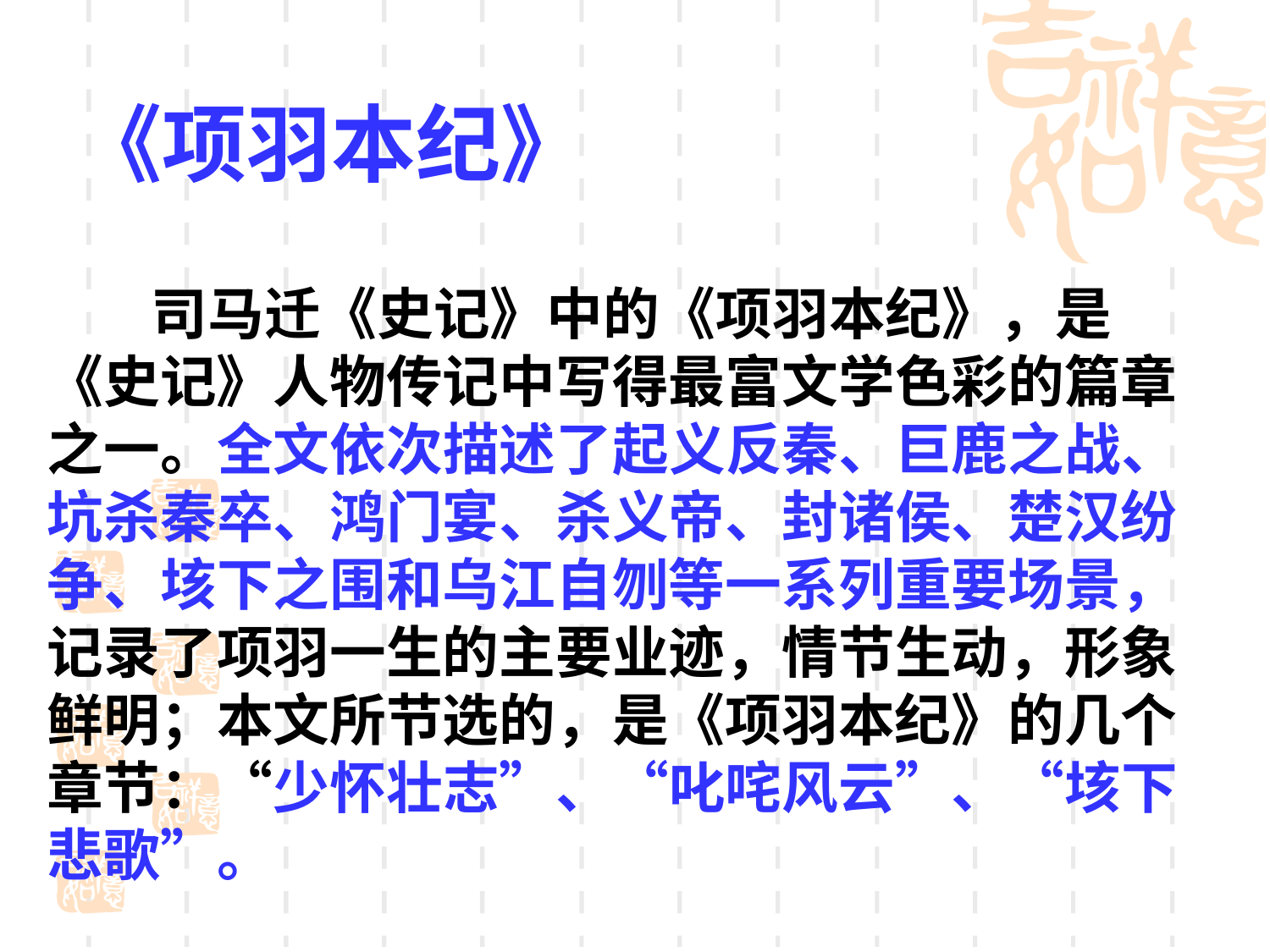

《项羽本纪》

       司马迁《史记》中的《项羽本纪》，是《史记》人物传记中写得最富文学色彩的篇章之一。全文依次描述了起义反秦、巨鹿之战、坑杀秦卒、鸿门宴、杀义帝、封诸侯、楚汉纷争、垓下之围和乌江自刎等一系列重要场景，记录了项羽一生的主要业迹，情节生动，形象鲜明；本文所节选的，是《项羽本纪》的几个章节：“少怀壮志”、“叱咤风云”、“垓下悲歌”。